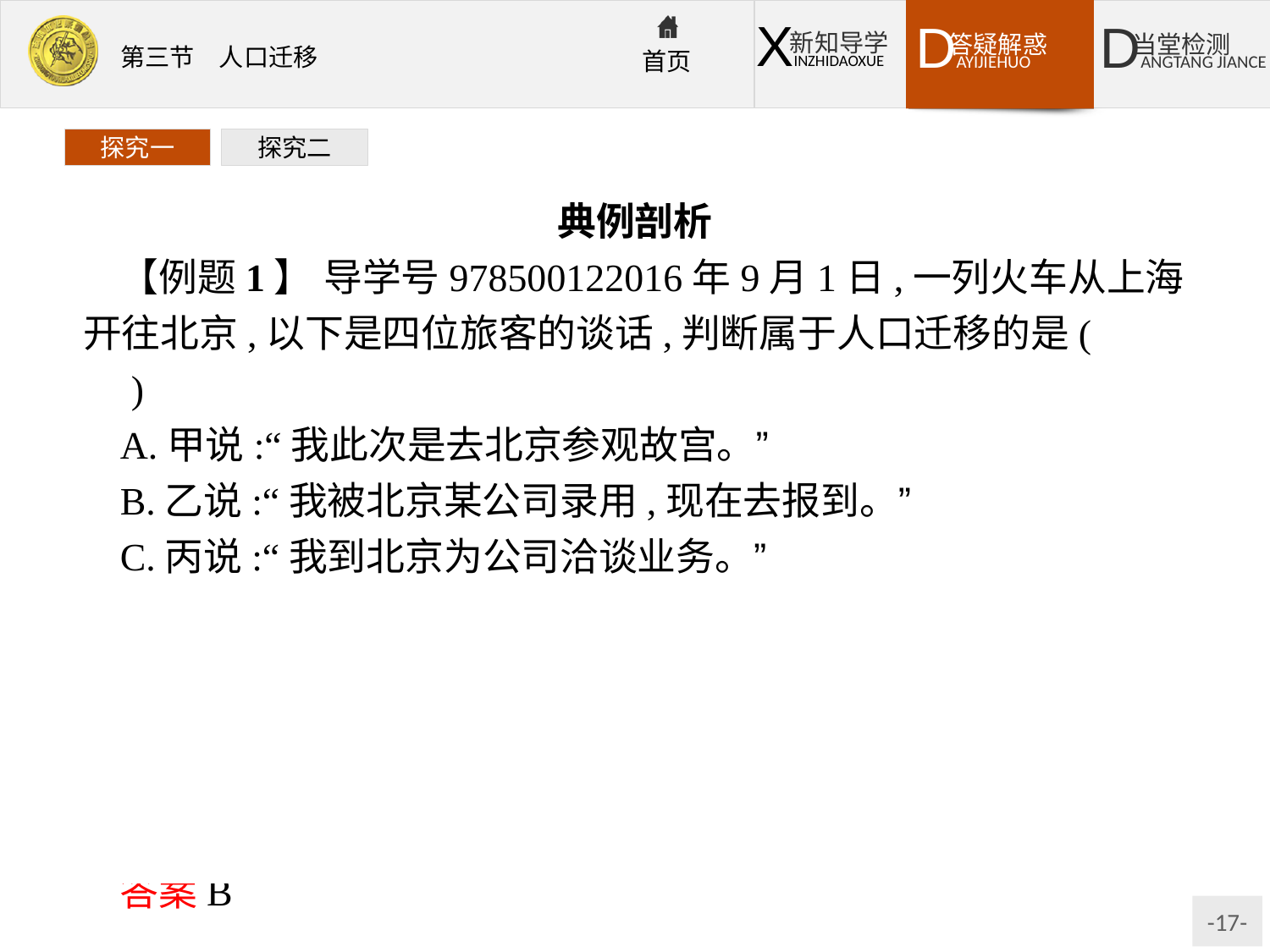

探究一
探究二
典例剖析
【例题1】 导学号978500122016年9月1日,一列火车从上海开往北京,以下是四位旅客的谈话,判断属于人口迁移的是(　　)
A.甲说:“我此次是去北京参观故宫。”
B.乙说:“我被北京某公司录用,现在去报到。”
C.丙说:“我到北京为公司洽谈业务。”
D.丁说:“我是去北京采购特产。”
解析人口迁移是居住地发生长期或永久性变更的人口移动形式。选项中甲、丙、丁分别去北京旅游、出差、购物,居住地并没有长期或永久变更,而乙是去北京工作,居住地发生了变更,应属于人口迁移。
答案B